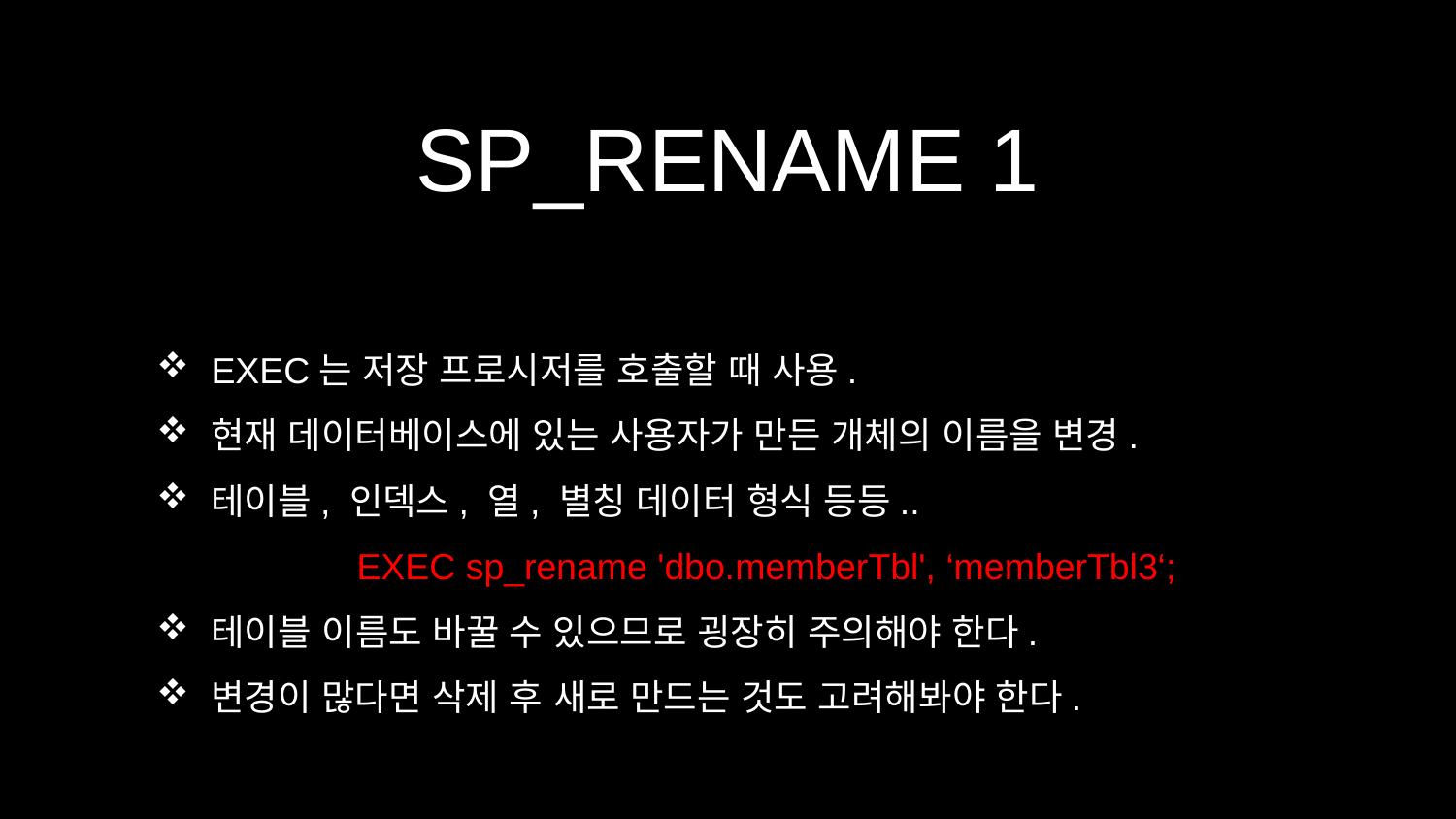

# SP_RENAME 1
EXEC는 저장 프로시저를 호출할 때 사용.
현재 데이터베이스에 있는 사용자가 만든 개체의 이름을 변경.
테이블, 인덱스, 열, 별칭 데이터 형식 등등..
	EXEC sp_rename 'dbo.memberTbl', ‘memberTbl3‘;
테이블 이름도 바꿀 수 있으므로 굉장히 주의해야 한다.
변경이 많다면 삭제 후 새로 만드는 것도 고려해봐야 한다.